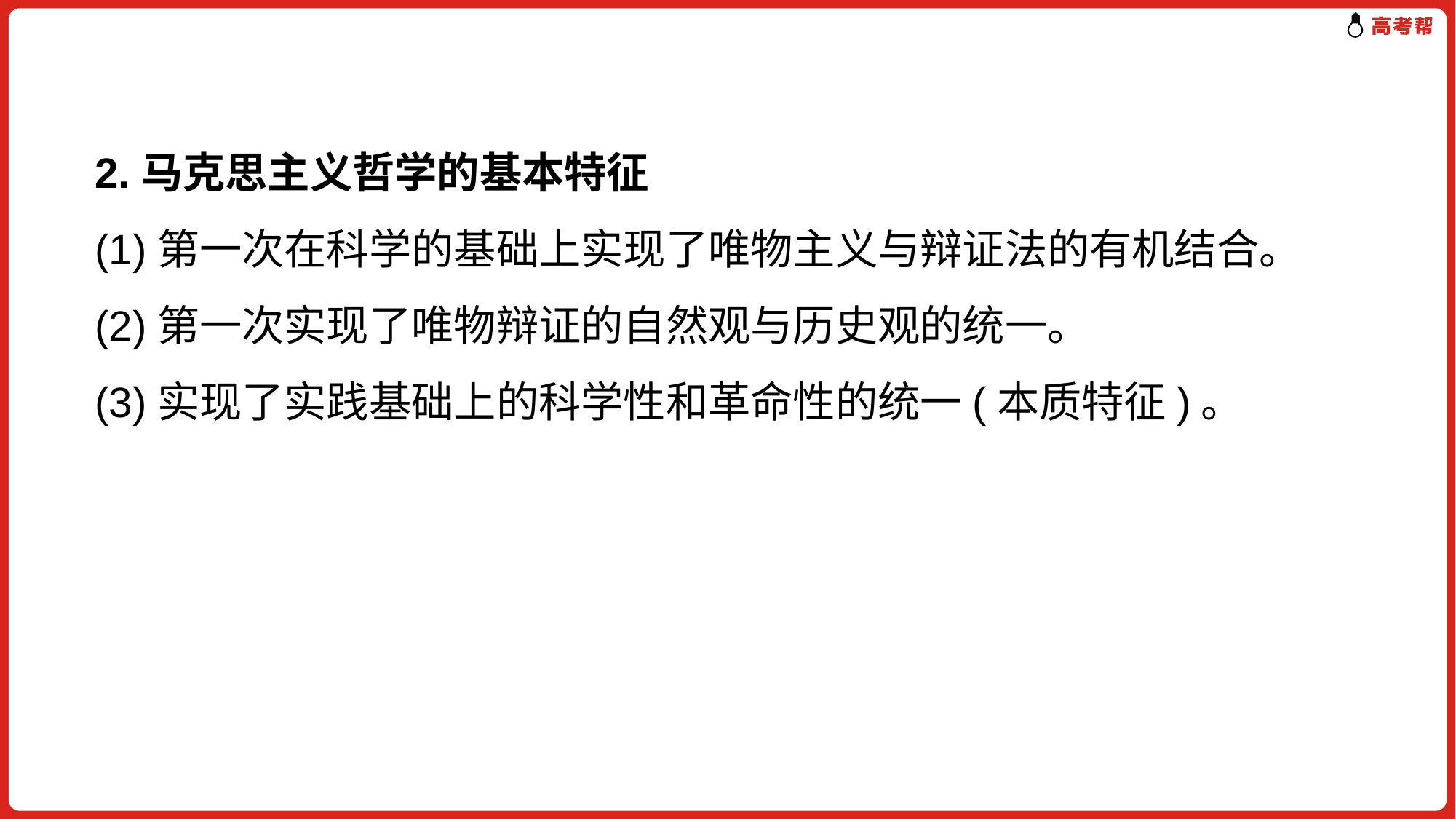

2.马克思主义哲学的基本特征
(1)第一次在科学的基础上实现了唯物主义与辩证法的有机结合。
(2)第一次实现了唯物辩证的自然观与历史观的统一。
(3)实现了实践基础上的科学性和革命性的统一(本质特征)。